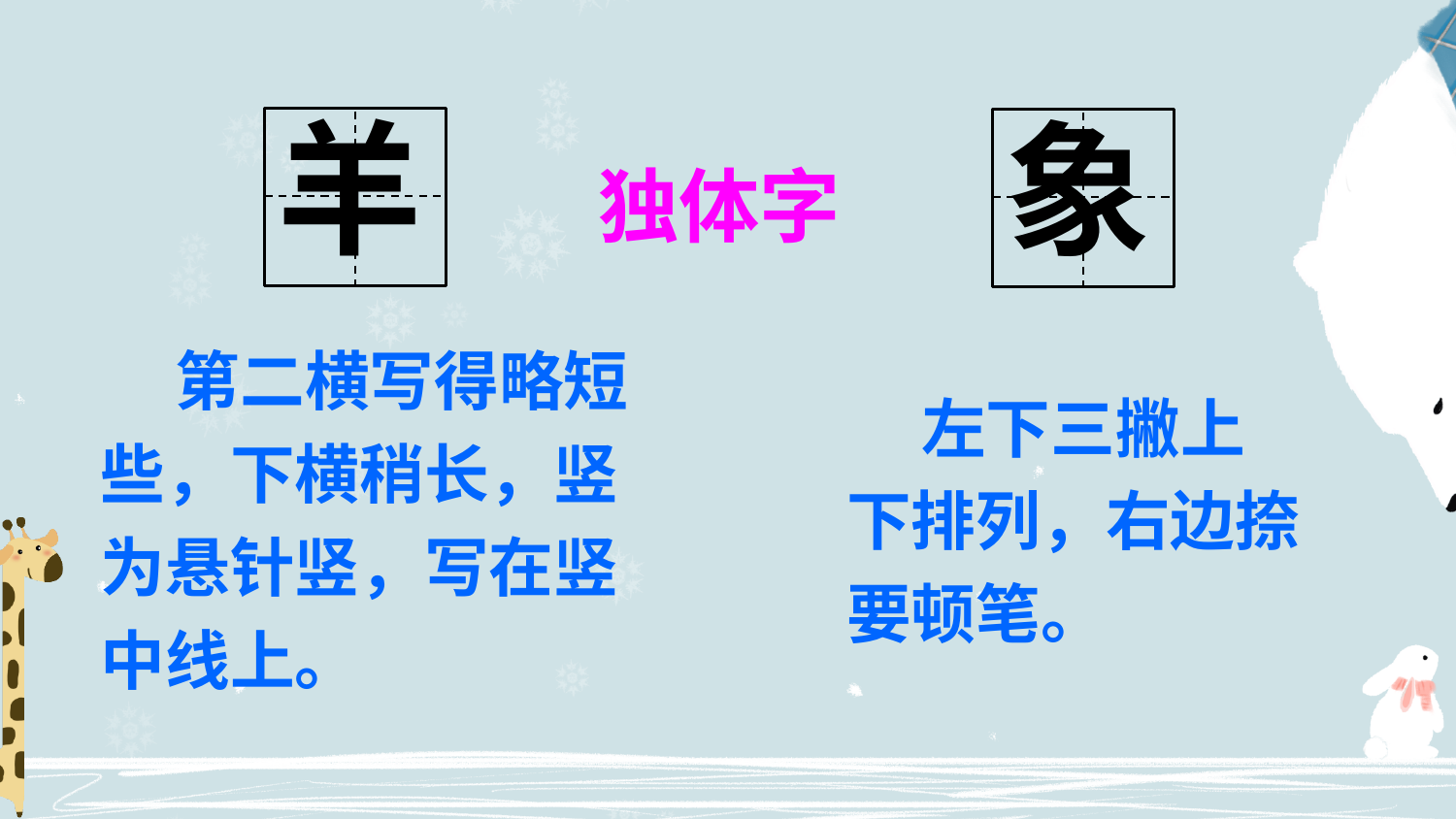

羊

象

独体字
    第二横写得略短些，下横稍长，竖为悬针竖，写在竖中线上。
    左下三撇上下排列，右边捺要顿笔。